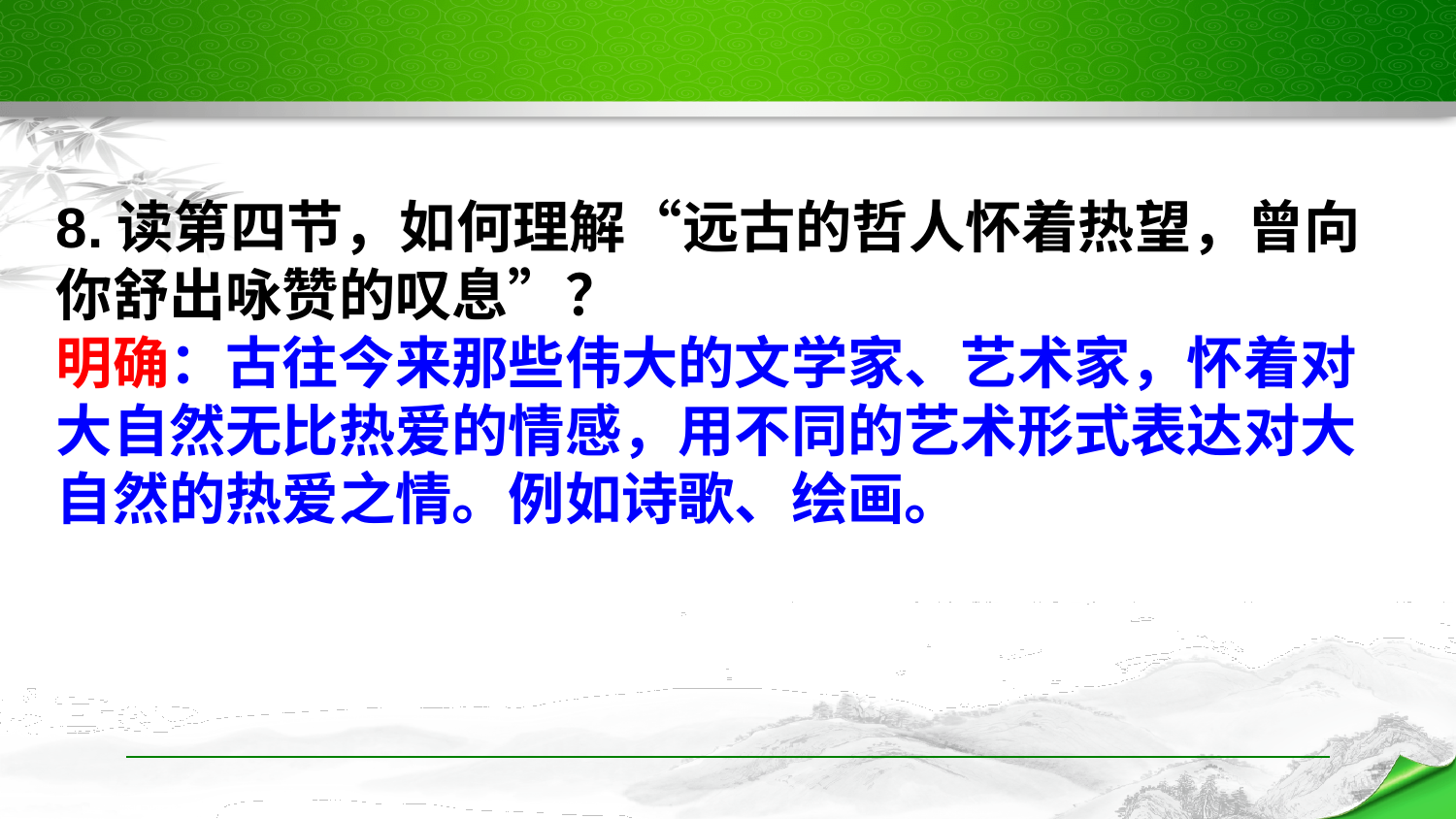

8.读第四节，如何理解“远古的哲人怀着热望，曾向你舒出咏赞的叹息”？
明确：古往今来那些伟大的文学家、艺术家，怀着对大自然无比热爱的情感，用不同的艺术形式表达对大自然的热爱之情。例如诗歌、绘画。